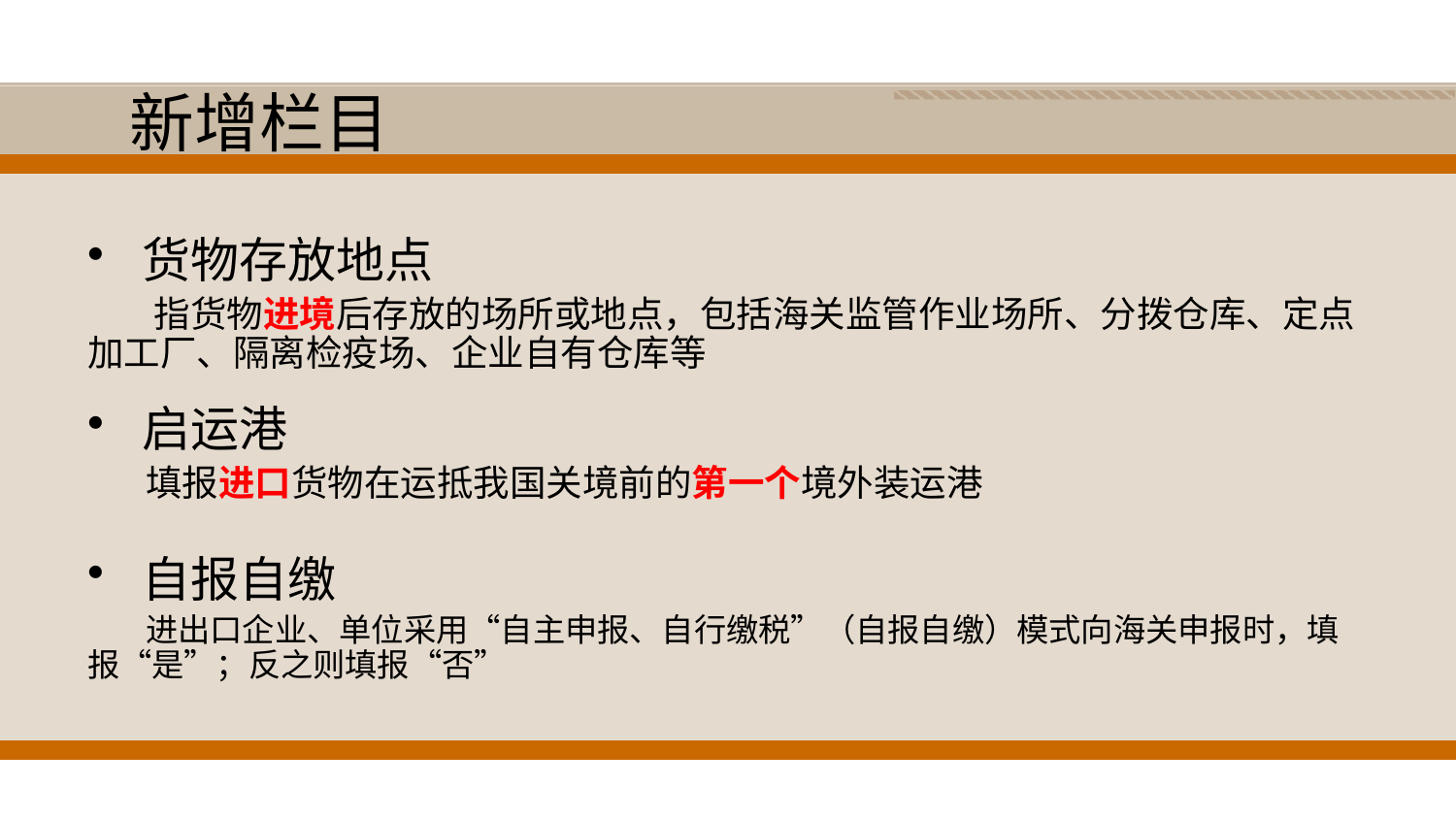

# 新增栏目
货物存放地点
       指货物进境后存放的场所或地点，包括海关监管作业场所、分拨仓库、定点加工厂、隔离检疫场、企业自有仓库等

启运港
      填报进口货物在运抵我国关境前的第一个境外装运港

自报自缴
       进出口企业、单位采用“自主申报、自行缴税”（自报自缴）模式向海关申报时，填报“是”；反之则填报“否”